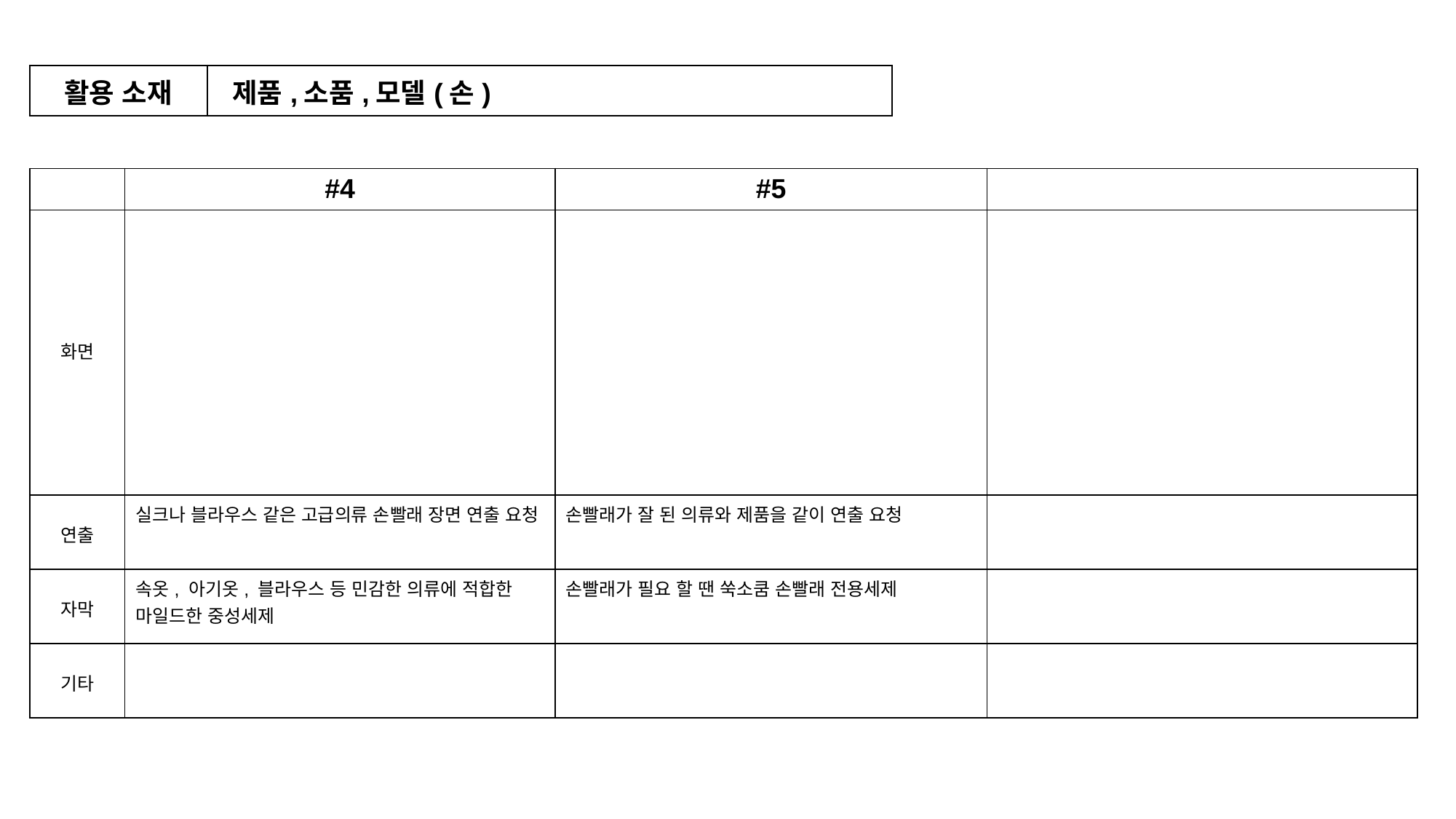

| 활용 소재 | 제품,소품,모델(손) |
| --- | --- |
|  | #4 | #5 |  |
| --- | --- | --- | --- |
| 화면 |  |  |  |
| 연출 | 실크나 블라우스 같은 고급의류 손빨래 장면 연출 요청 | 손빨래가 잘 된 의류와 제품을 같이 연출 요청 |  |
| 자막 | 속옷, 아기옷, 블라우스 등 민감한 의류에 적합한 마일드한 중성세제 | 손빨래가 필요 할 땐 쑥소쿰 손빨래 전용세제 |  |
| 기타 |  |  |  |